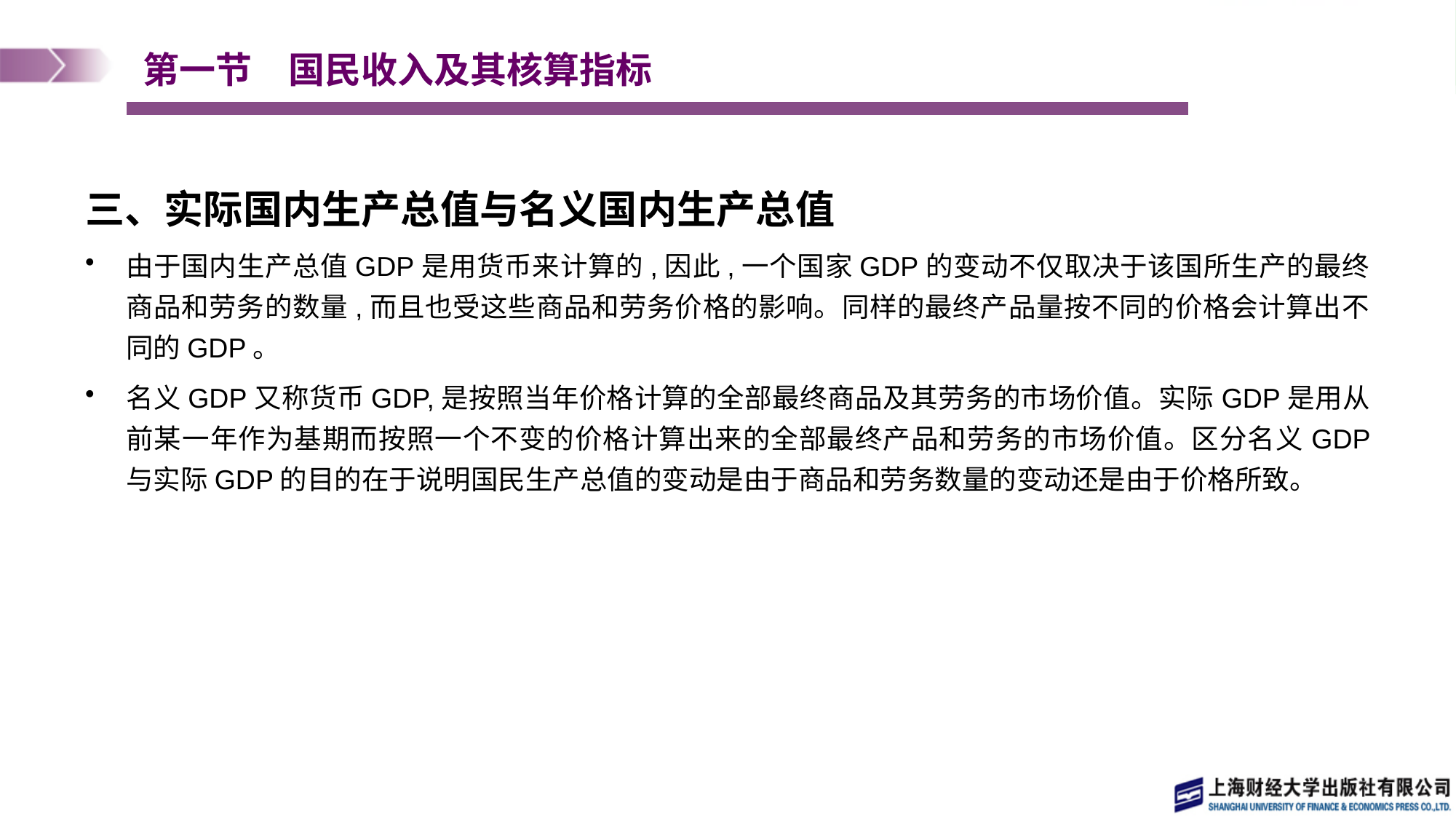

# 第一节　国民收入及其核算指标
三、实际国内生产总值与名义国内生产总值
由于国内生产总值GDP是用货币来计算的,因此,一个国家GDP的变动不仅取决于该国所生产的最终商品和劳务的数量,而且也受这些商品和劳务价格的影响。同样的最终产品量按不同的价格会计算出不同的GDP。
名义GDP又称货币GDP,是按照当年价格计算的全部最终商品及其劳务的市场价值。实际GDP是用从前某一年作为基期而按照一个不变的价格计算出来的全部最终产品和劳务的市场价值。区分名义GDP 与实际GDP的目的在于说明国民生产总值的变动是由于商品和劳务数量的变动还是由于价格所致。